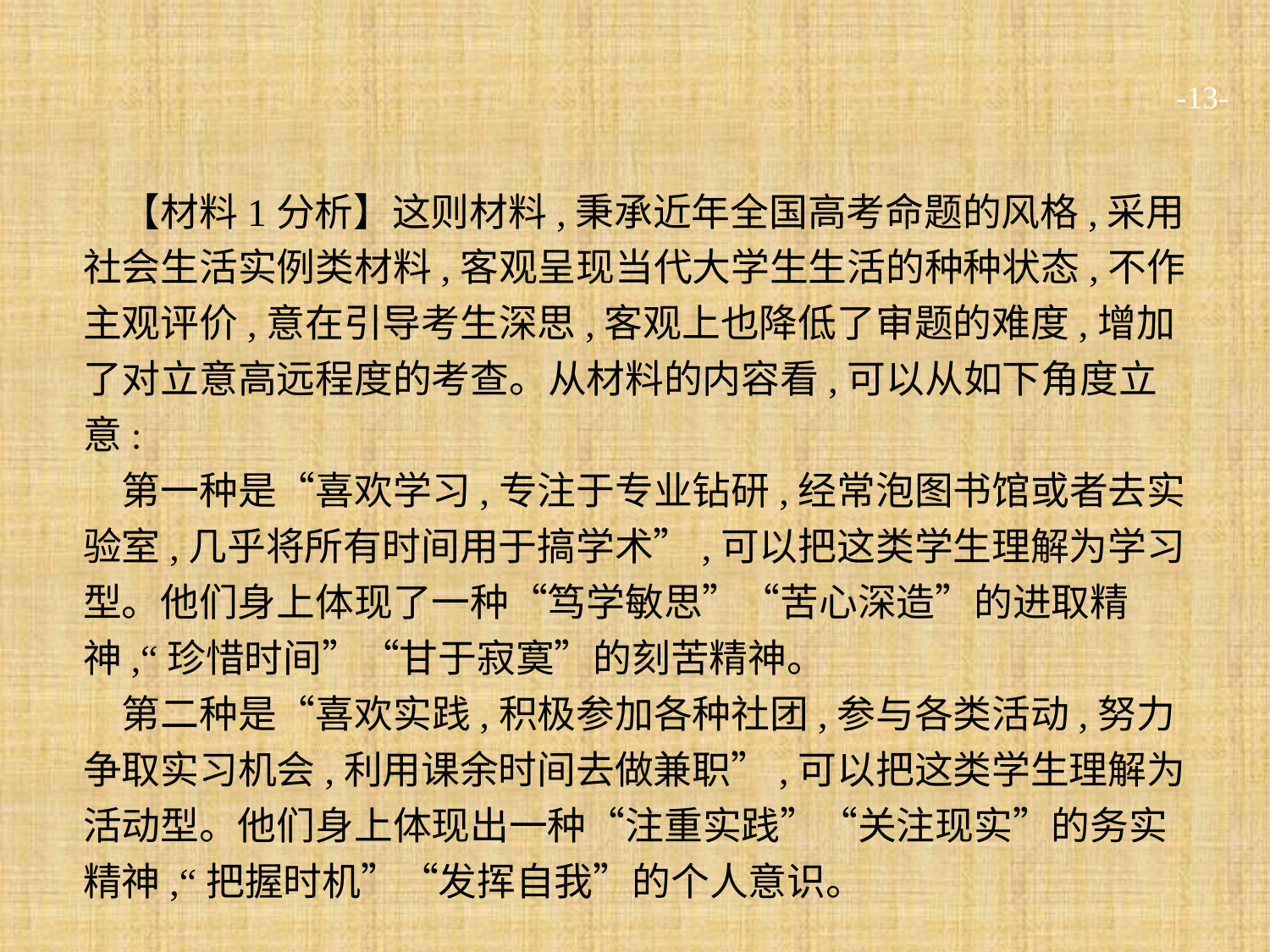

-13-
【材料1分析】这则材料,秉承近年全国高考命题的风格,采用社会生活实例类材料,客观呈现当代大学生生活的种种状态,不作主观评价,意在引导考生深思,客观上也降低了审题的难度,增加了对立意高远程度的考查。从材料的内容看,可以从如下角度立意:
第一种是“喜欢学习,专注于专业钻研,经常泡图书馆或者去实验室,几乎将所有时间用于搞学术”,可以把这类学生理解为学习型。他们身上体现了一种“笃学敏思”“苦心深造”的进取精神,“珍惜时间”“甘于寂寞”的刻苦精神。
第二种是“喜欢实践,积极参加各种社团,参与各类活动,努力争取实习机会,利用课余时间去做兼职”,可以把这类学生理解为活动型。他们身上体现出一种“注重实践”“关注现实”的务实精神,“把握时机”“发挥自我”的个人意识。